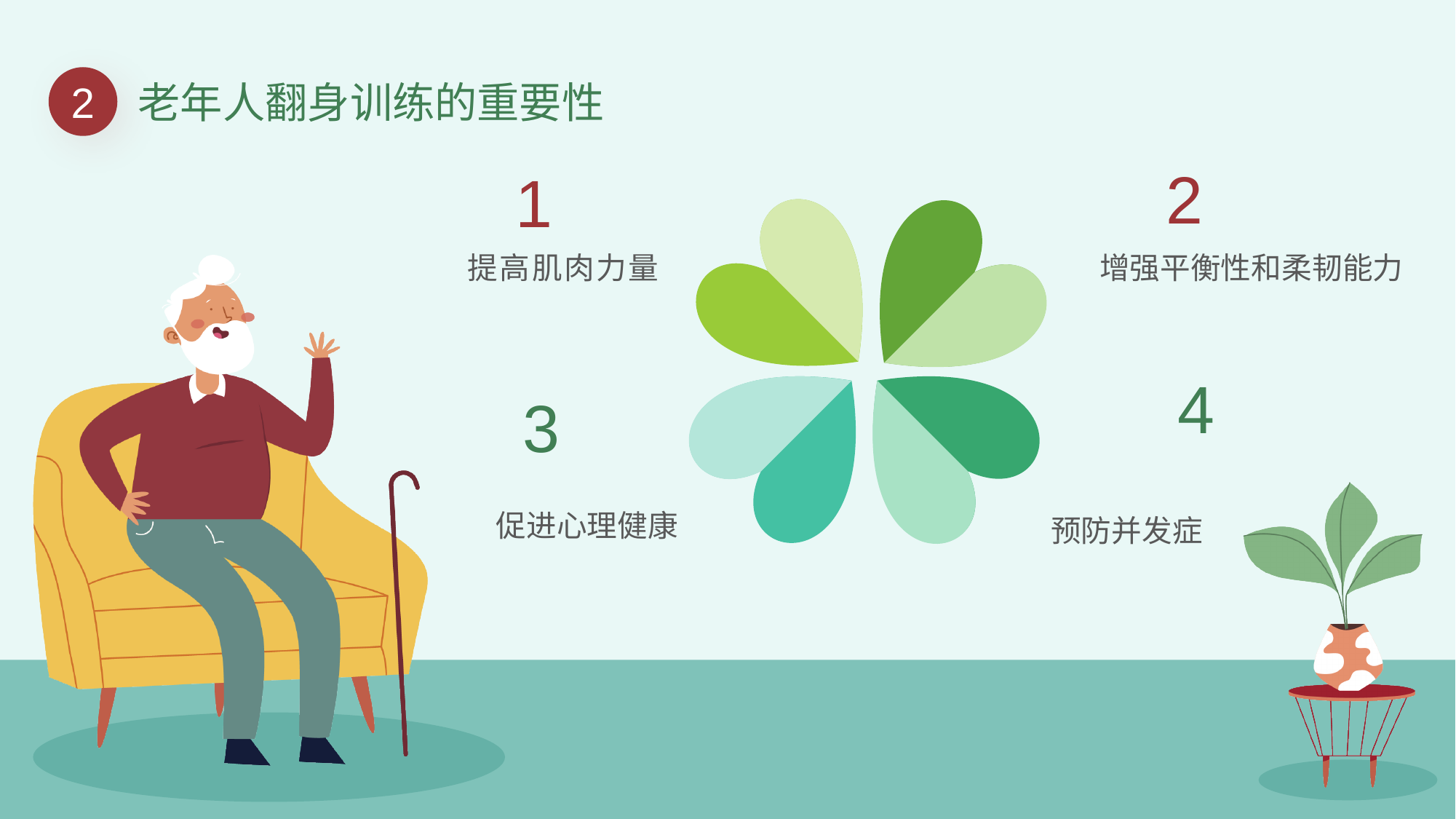

2
老年人翻身训练的重要性
2
1

提高肌肉力量
增强平衡性和柔韧能力

4
3

促进心理健康
预防并发症